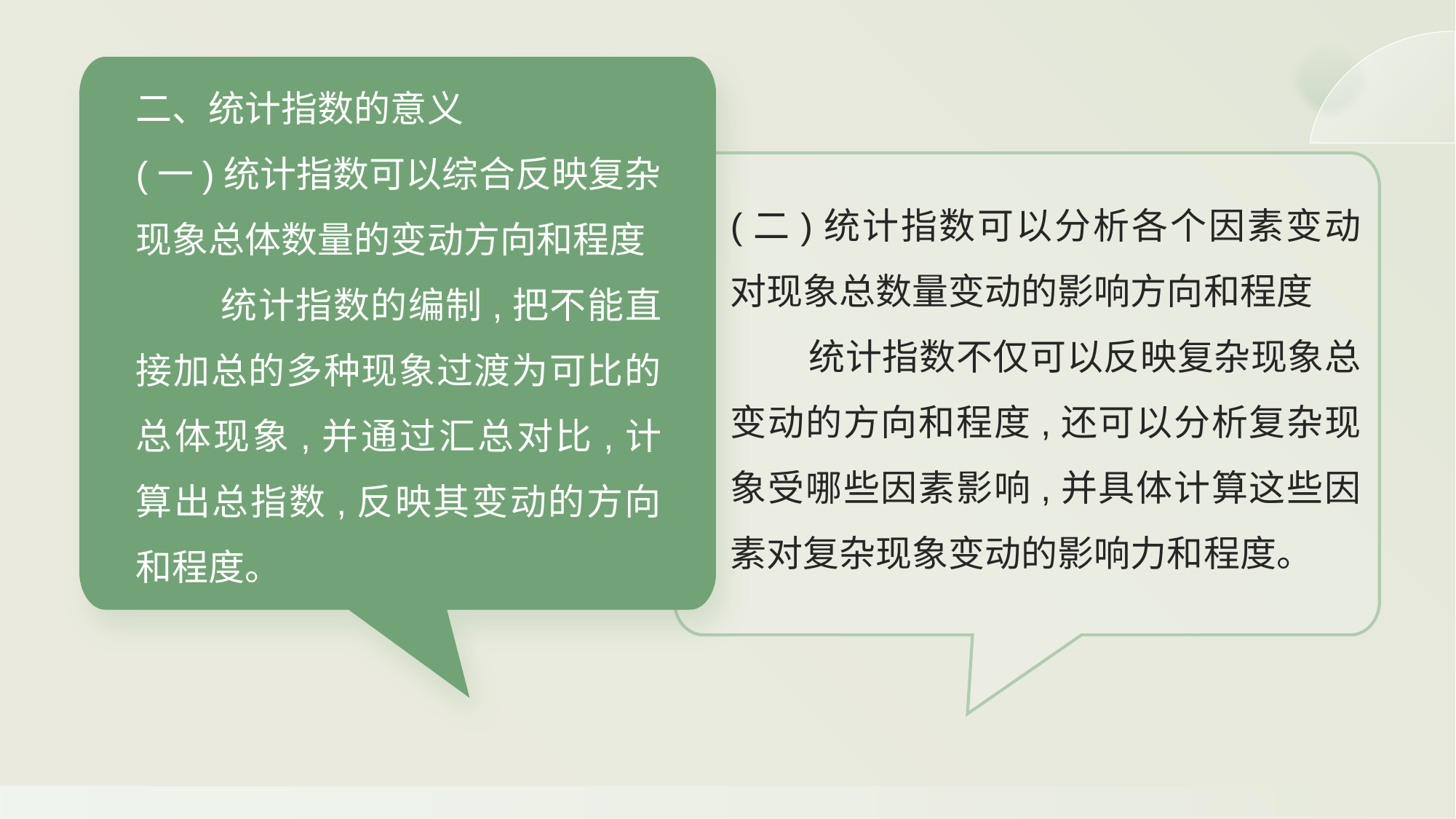

二、统计指数的意义
(一)统计指数可以综合反映复杂现象总体数量的变动方向和程度
        统计指数的编制,把不能直接加总的多种现象过渡为可比的总体现象,并通过汇总对比,计算出总指数,反映其变动的方向和程度。

(二)统计指数可以分析各个因素变动对现象总数量变动的影响方向和程度
        统计指数不仅可以反映复杂现象总变动的方向和程度,还可以分析复杂现象受哪些因素影响,并具体计算这些因素对复杂现象变动的影响力和程度。